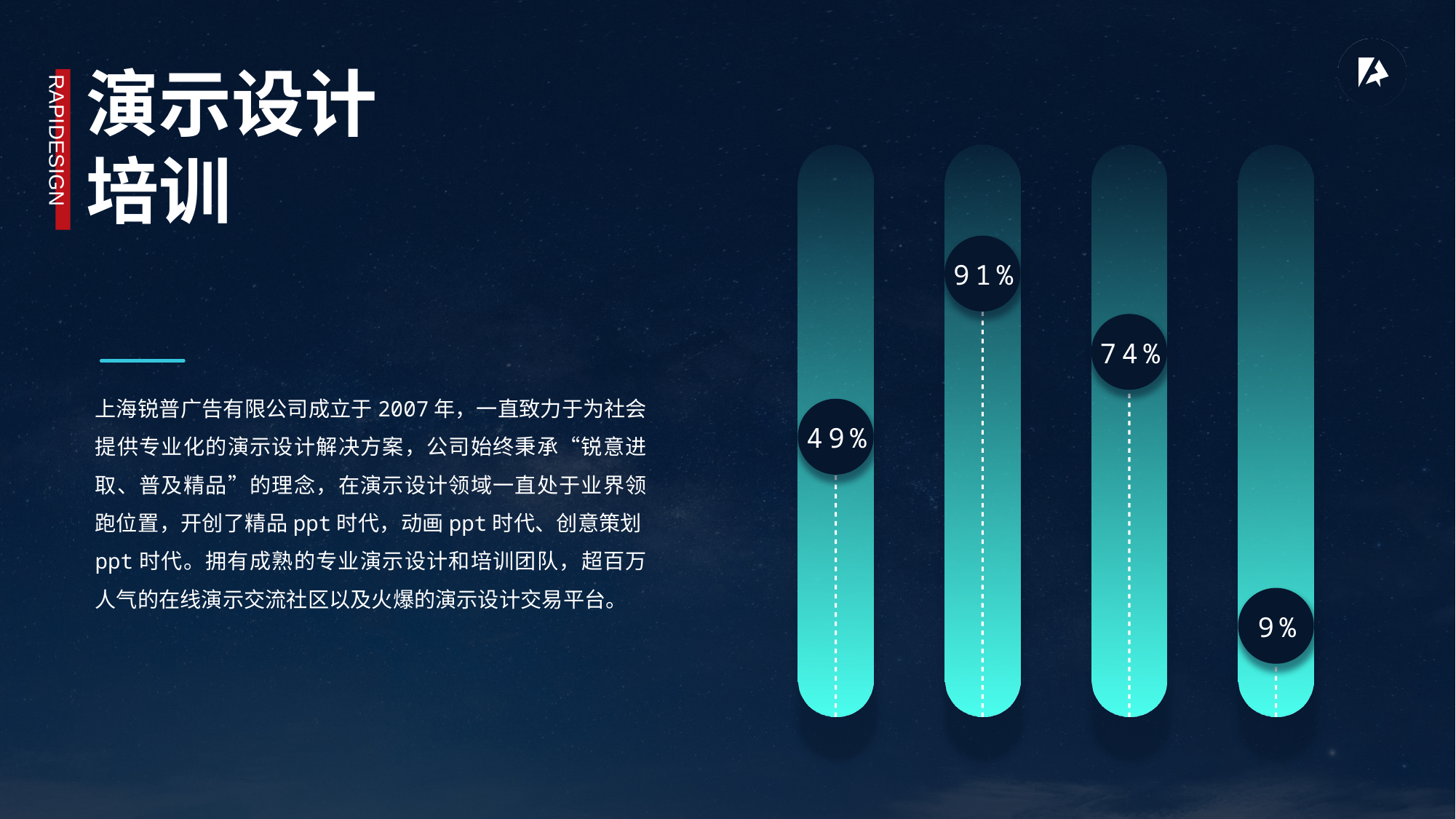

演示设计
培训
RAPIDESIGN

91%

74%

上海锐普广告有限公司成立于2007年，一直致力于为社会提供专业化的演示设计解决方案，公司始终秉承“锐意进取、普及精品”的理念，在演示设计领域一直处于业界领跑位置，开创了精品ppt时代，动画ppt时代、创意策划ppt时代。拥有成熟的专业演示设计和培训团队，超百万人气的在线演示交流社区以及火爆的演示设计交易平台。

49%

9%